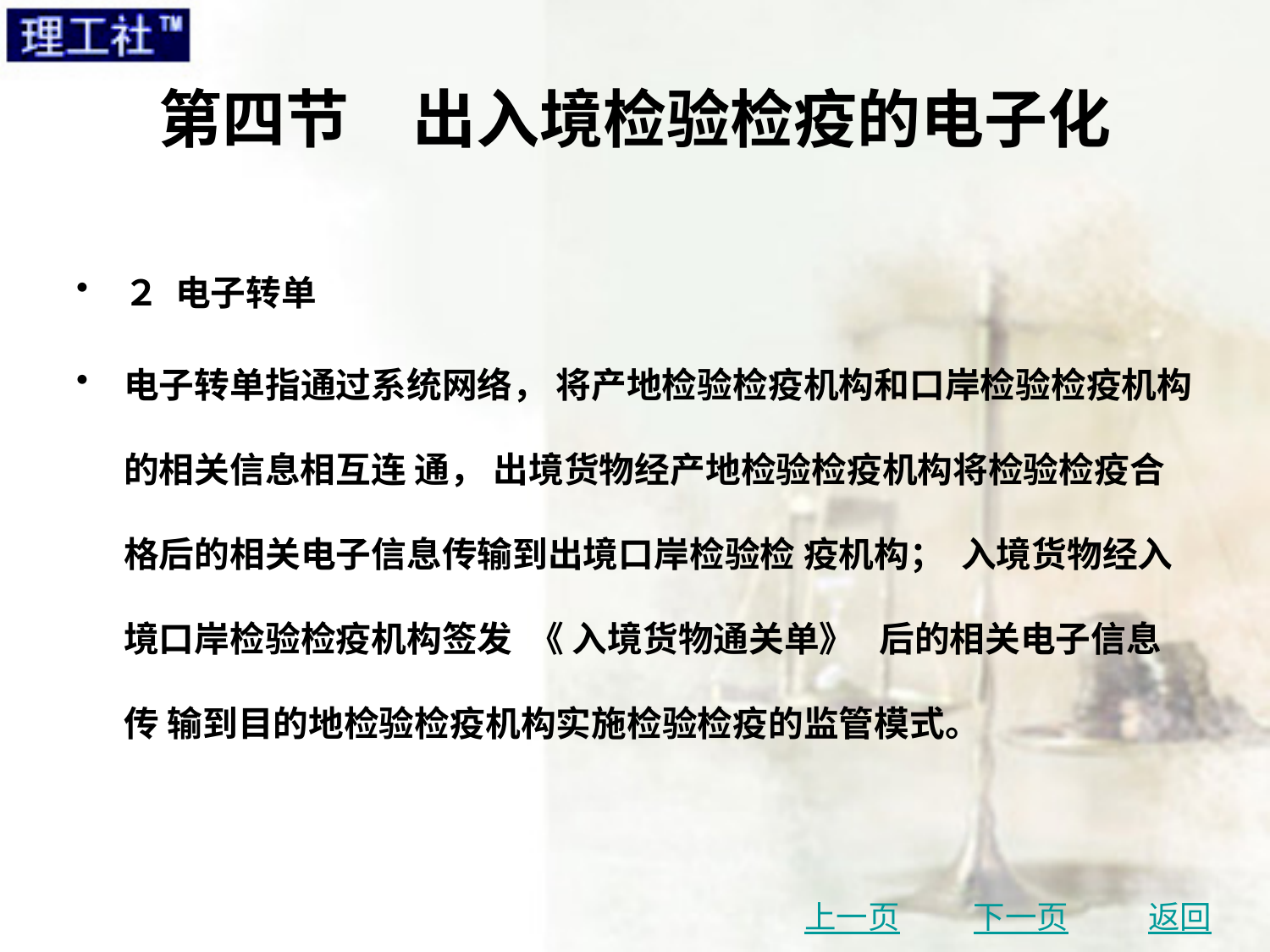

# 第四节　出入境检验检疫的电子化
２  电子转单
电子转单指通过系统网络， 将产地检验检疫机构和口岸检验检疫机构的相关信息相互连 通， 出境货物经产地检验检疫机构将检验检疫合格后的相关电子信息传输到出境口岸检验检 疫机构；  入境货物经入境口岸检验检疫机构签发  《 入境货物通关单》   后的相关电子信息传 输到目的地检验检疫机构实施检验检疫的监管模式。
上一页
下一页
返回